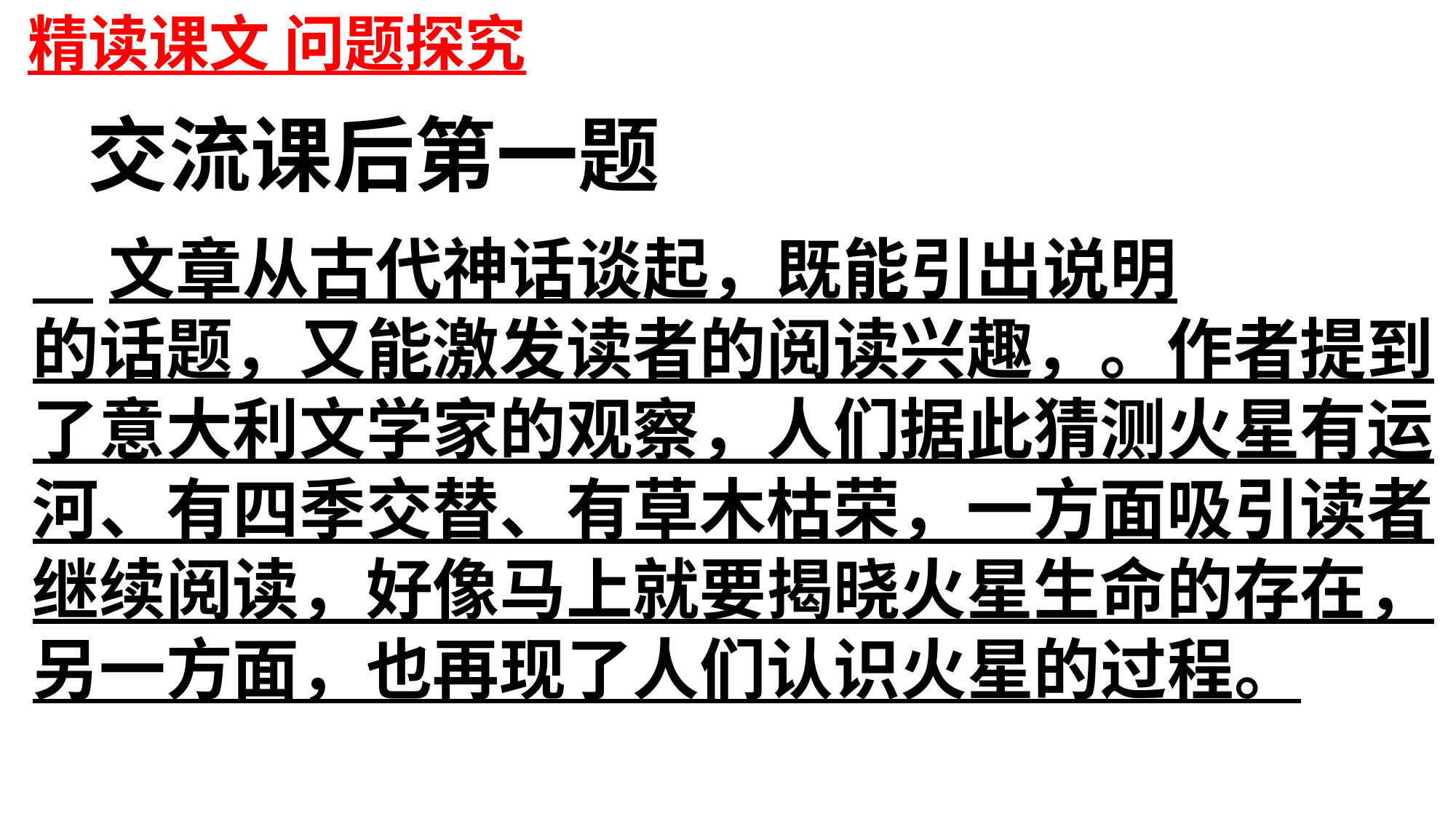

精读课文 问题探究
交流课后第一题
    文章从古代神话谈起，既能引出说明
的话题，又能激发读者的阅读兴趣，。作者提到
了意大利文学家的观察，人们据此猜测火星有运
河、有四季交替、有草木枯荣，一方面吸引读者
继续阅读，好像马上就要揭晓火星生命的存在，
另一方面，也再现了人们认识火星的过程。